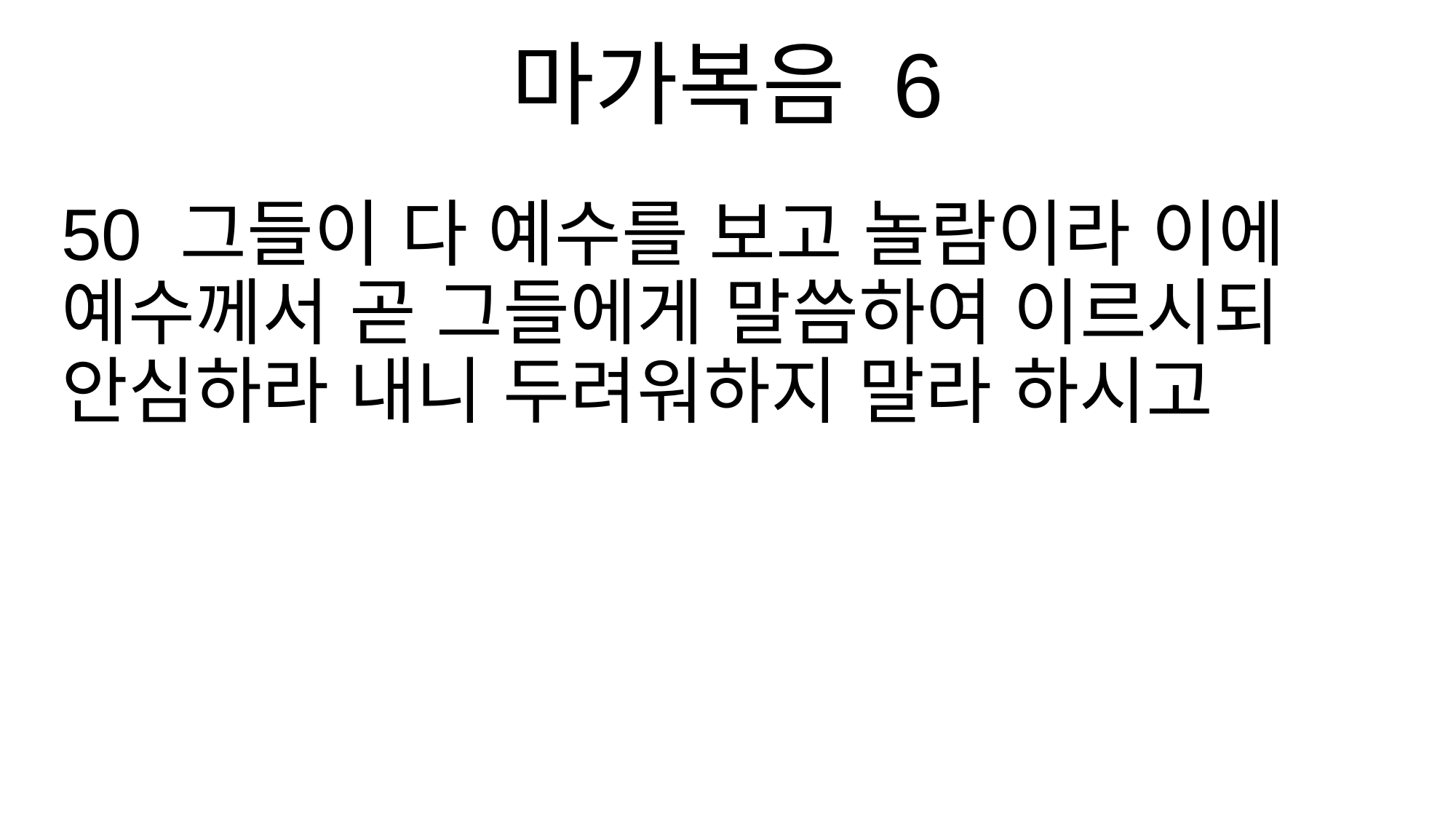

마가복음 6
50 그들이 다 예수를 보고 놀람이라 이에 예수께서 곧 그들에게 말씀하여 이르시되 안심하라 내니 두려워하지 말라 하시고